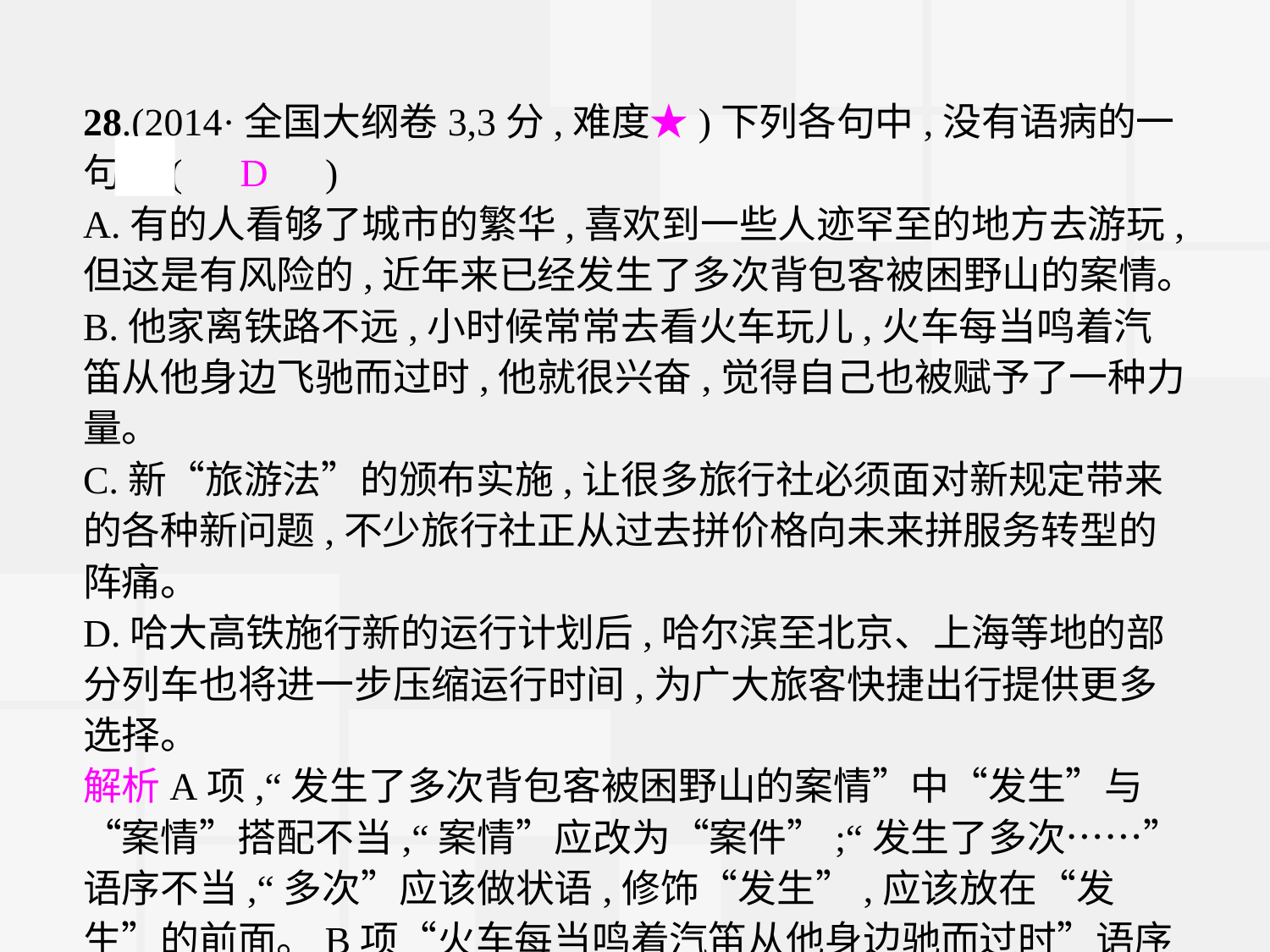

28.(2014·全国大纲卷3,3分,难度★)下列各句中,没有语病的一句是(　D　)
A.有的人看够了城市的繁华,喜欢到一些人迹罕至的地方去游玩,但这是有风险的,近年来已经发生了多次背包客被困野山的案情。
B.他家离铁路不远,小时候常常去看火车玩儿,火车每当鸣着汽笛从他身边飞驰而过时,他就很兴奋,觉得自己也被赋予了一种力量。
C.新“旅游法”的颁布实施,让很多旅行社必须面对新规定带来的各种新问题,不少旅行社正从过去拼价格向未来拼服务转型的阵痛。
D.哈大高铁施行新的运行计划后,哈尔滨至北京、上海等地的部分列车也将进一步压缩运行时间,为广大旅客快捷出行提供更多选择。
解析A项,“发生了多次背包客被困野山的案情”中“发生”与“案情”搭配不当,“案情”应改为“案件”;“发生了多次……”语序不当,“多次”应该做状语,修饰“发生”,应该放在“发生”的前面。B项“火车每当鸣着汽笛从他身边驰而过时”语序不当,应将“火车”移到“每当”之后。C项将“不少旅行社正从过去拼价格向未来拼服务转型的阵痛”压缩,发现缺少“阵痛”的谓语,应在“从”之前加上“经历”。